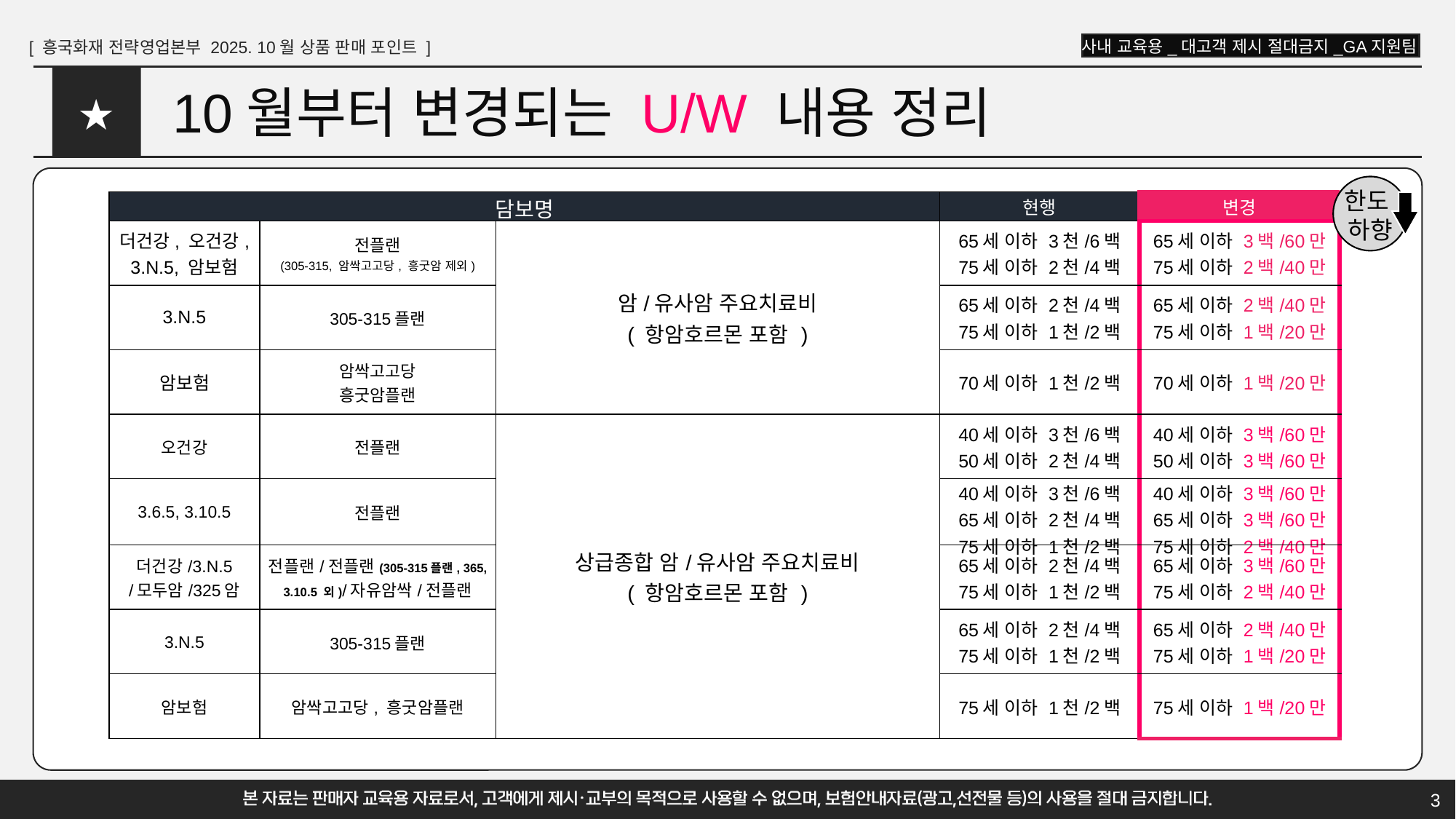

# 10월부터 변경되는 U/W 내용 정리
★

한도
하향
| 담보명 |  |  | 현행 | 변경 |
| --- | --- | --- | --- | --- |
| 더건강, 오건강, 3.N.5, 암보험 | 전플랜 (305-315, 암싹고고당, 흥굿암 제외) | 암/유사암 주요치료비 ( 항암호르몬 포함 ) | 65세 이하 3천/6백 75세 이하 2천/4백 | 65세 이하 3백/60만 75세 이하 2백/40만 |
| 3.N.5 | 305-315플랜 |  | 65세 이하 2천/4백 75세 이하 1천/2백 | 65세 이하 2백/40만 75세 이하 1백/20만 |
| 암보험 | 암싹고고당 흥굿암플랜 |  | 70세 이하 1천/2백 | 70세 이하 1백/20만 |
| 오건강 | 전플랜 | 상급종합 암/유사암 주요치료비 ( 항암호르몬 포함 ) | 40세 이하 3천/6백 50세 이하 2천/4백 | 40세 이하 3백/60만 50세 이하 3백/60만 |
| 3.6.5, 3.10.5 | 전플랜 |  | 40세 이하 3천/6백 65세 이하 2천/4백 75세 이하 1천/2백 | 40세 이하 3백/60만 65세 이하 3백/60만 75세 이하 2백/40만 |
| 더건강/3.N.5 /모두암/325암 | 전플랜/전플랜(305-315플랜, 365, 3.10.5 외)/자유암싹/전플랜 |  | 65세 이하 2천/4백 75세 이하 1천/2백 | 65세 이하 3백/60만 75세 이하 2백/40만 |
| 3.N.5 | 305-315플랜 |  | 65세 이하 2천/4백 75세 이하 1천/2백 | 65세 이하 2백/40만 75세 이하 1백/20만 |
| 암보험 | 암싹고고당, 흥굿암플랜 |  | 75세 이하 1천/2백 | 75세 이하 1백/20만 |

3